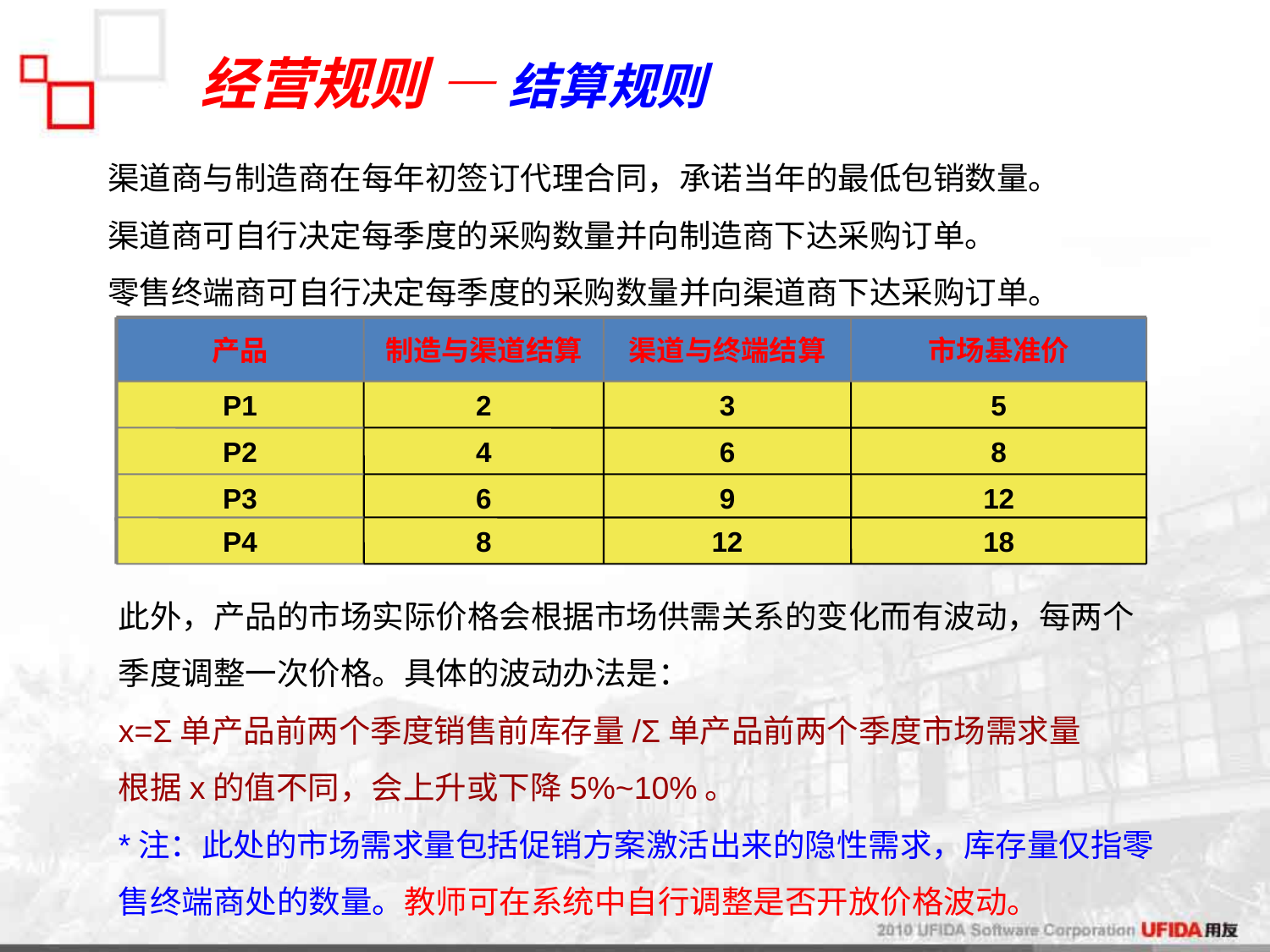

经营规则 — 结算规则
渠道商与制造商在每年初签订代理合同，承诺当年的最低包销数量。
渠道商可自行决定每季度的采购数量并向制造商下达采购订单。
零售终端商可自行决定每季度的采购数量并向渠道商下达采购订单。
产品

制造与渠道结算

渠道与终端结算

市场基准价

P1

2

3

5

P2

4

6
8
P3

6

9
12
P4

8

12

18

此外，产品的市场实际价格会根据市场供需关系的变化而有波动，每两个季度调整一次价格。具体的波动办法是：
x=Σ单产品前两个季度销售前库存量/Σ单产品前两个季度市场需求量
根据x的值不同，会上升或下降5%~10%。
*注：此处的市场需求量包括促销方案激活出来的隐性需求，库存量仅指零售终端商处的数量。教师可在系统中自行调整是否开放价格波动。